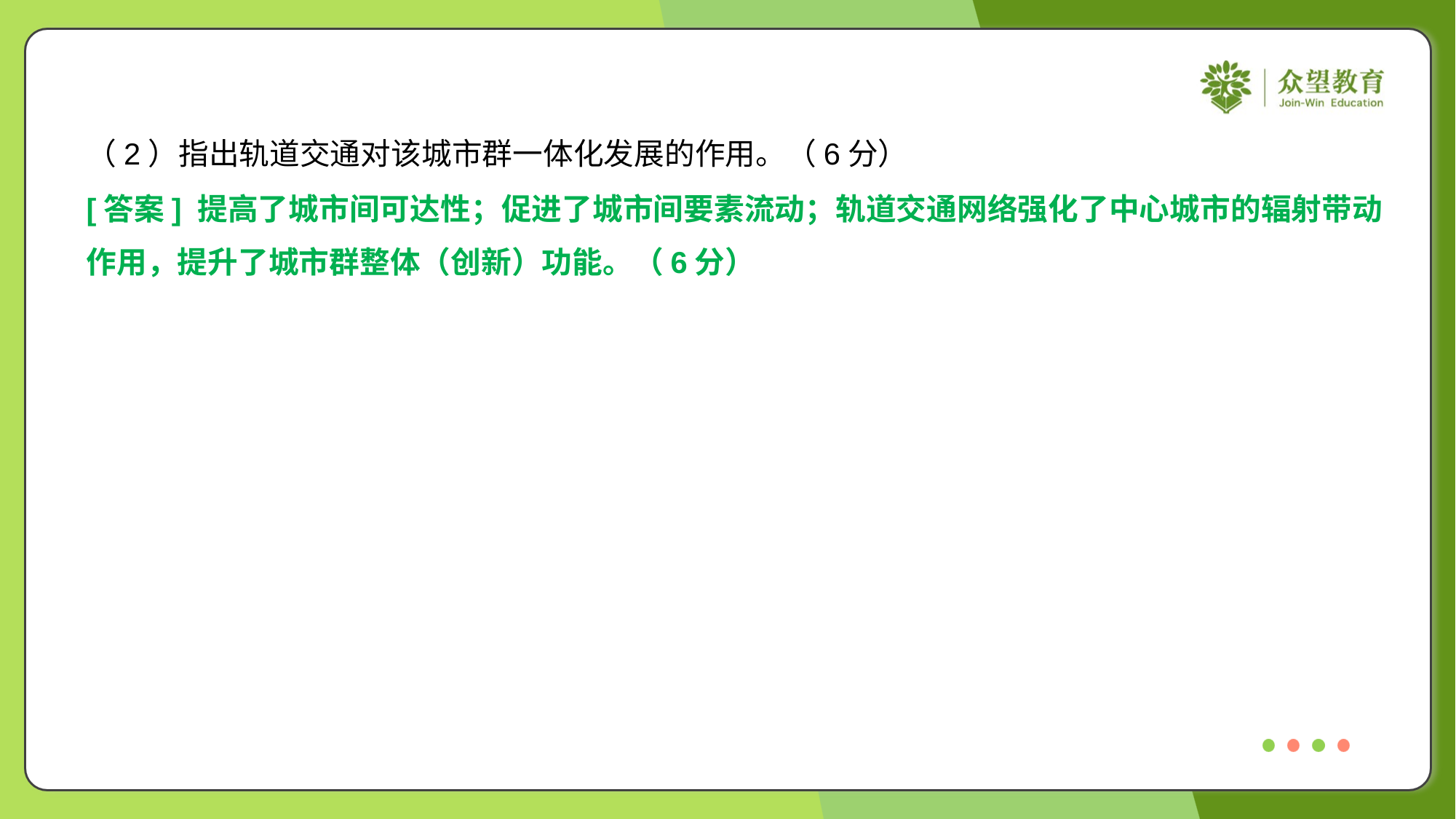

（2）指出轨道交通对该城市群一体化发展的作用。（6分）
[答案] 提高了城市间可达性；促进了城市间要素流动；轨道交通网络强化了中心城市的辐射带动
作用，提升了城市群整体（创新）功能。（6分）